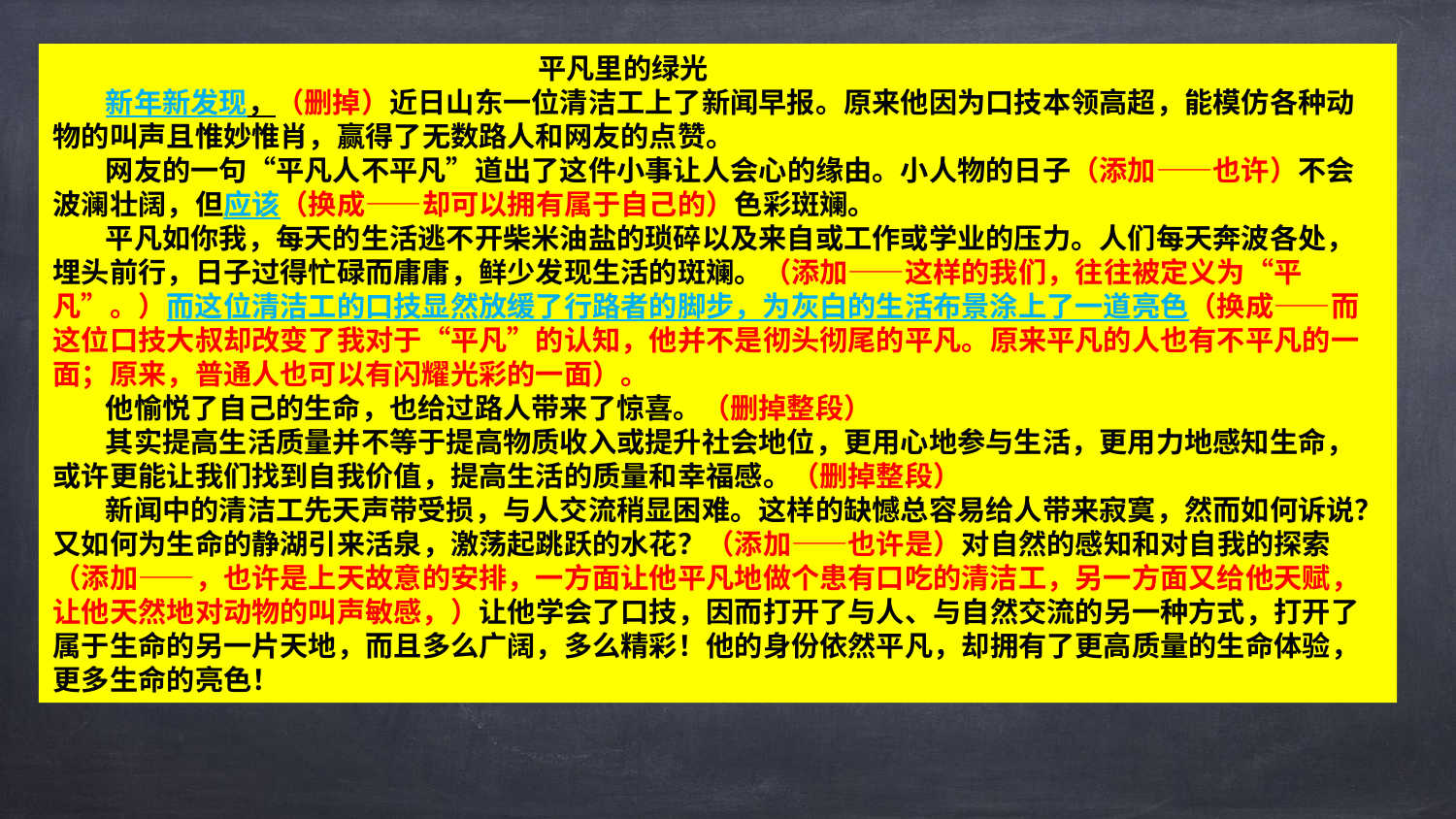

平凡里的绿光
       新年新发现，（删掉）近日山东一位清洁工上了新闻早报。原来他因为口技本领高超，能模仿各种动物的叫声且惟妙惟肖，赢得了无数路人和网友的点赞。
       网友的一句“平凡人不平凡”道出了这件小事让人会心的缘由。小人物的日子（添加——也许）不会波澜壮阔，但应该（换成——却可以拥有属于自己的）色彩斑斓。
       平凡如你我，每天的生活逃不开柴米油盐的琐碎以及来自或工作或学业的压力。人们每天奔波各处，埋头前行，日子过得忙碌而庸庸，鲜少发现生活的斑斓。（添加——这样的我们，往往被定义为“平凡”。）而这位清洁工的口技显然放缓了行路者的脚步，为灰白的生活布景涂上了一道亮色（换成——而这位口技大叔却改变了我对于“平凡”的认知，他并不是彻头彻尾的平凡。原来平凡的人也有不平凡的一面；原来，普通人也可以有闪耀光彩的一面）。
       他愉悦了自己的生命，也给过路人带来了惊喜。（删掉整段）
       其实提高生活质量并不等于提高物质收入或提升社会地位，更用心地参与生活，更用力地感知生命，或许更能让我们找到自我价值，提高生活的质量和幸福感。（删掉整段）
       新闻中的清洁工先天声带受损，与人交流稍显困难。这样的缺憾总容易给人带来寂寞，然而如何诉说？又如何为生命的静湖引来活泉，激荡起跳跃的水花？（添加——也许是）对自然的感知和对自我的探索（添加——，也许是上天故意的安排，一方面让他平凡地做个患有口吃的清洁工，另一方面又给他天赋，让他天然地对动物的叫声敏感，）让他学会了口技，因而打开了与人、与自然交流的另一种方式，打开了属于生命的另一片天地，而且多么广阔，多么精彩！他的身份依然平凡，却拥有了更高质量的生命体验，更多生命的亮色！